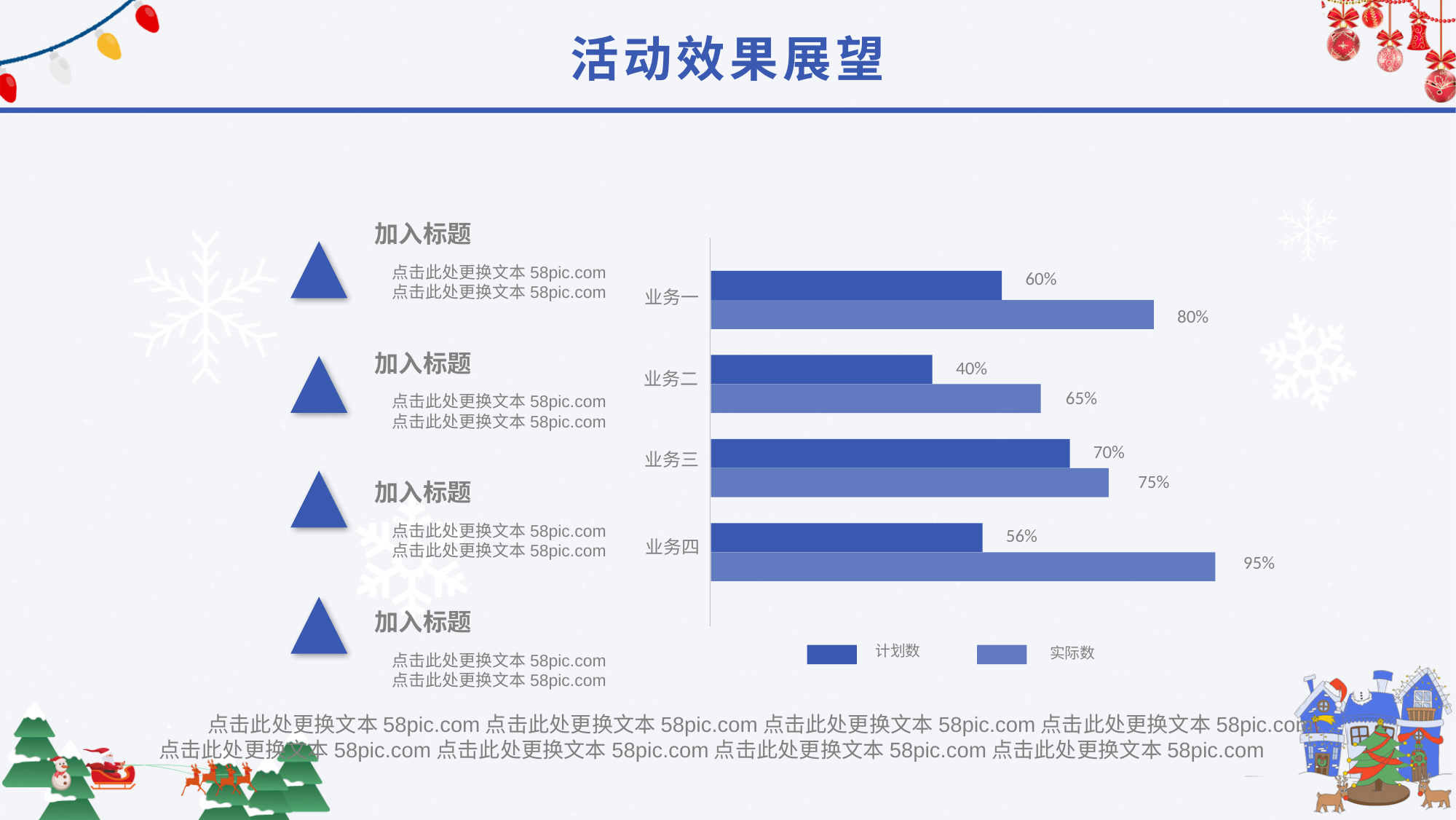

活动效果展望

加入标题
点击此处更换文本58pic.com
点击此处更换文本58pic.com
60%

业务一
80%

40%

业务二
65%

70%

业务三
75%

56%

业务四
95%

计划数

实际数

加入标题
点击此处更换文本58pic.com
点击此处更换文本58pic.com

加入标题
点击此处更换文本58pic.com
点击此处更换文本58pic.com

加入标题
点击此处更换文本58pic.com
点击此处更换文本58pic.com
点击此处更换文本58pic.com点击此处更换文本58pic.com点击此处更换文本58pic.com点击此处更换文本58pic.com
点击此处更换文本58pic.com点击此处更换文本58pic.com点击此处更换文本58pic.com点击此处更换文本58pic.com